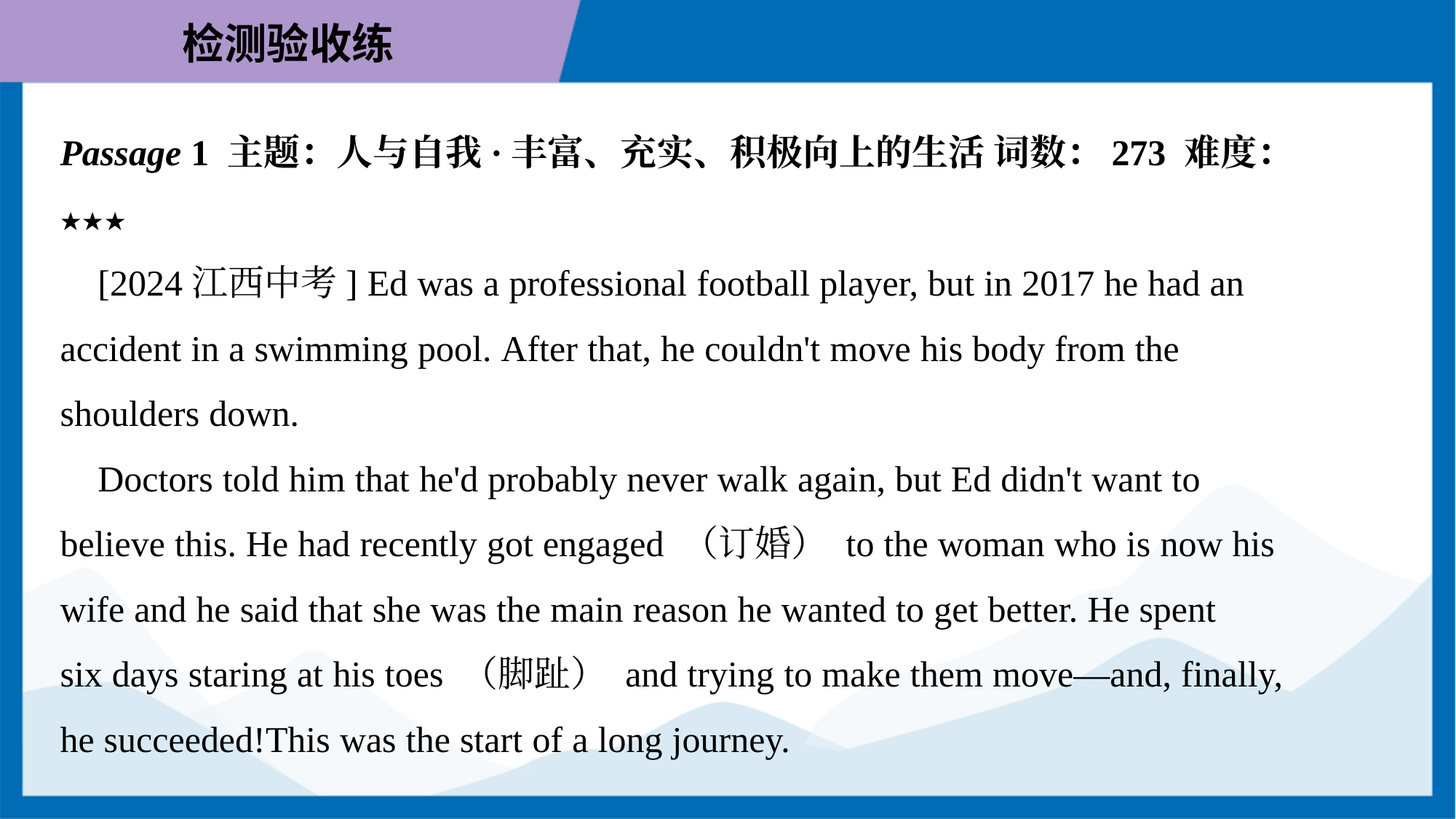

Passage 1 主题：人与自我·丰富、充实、积极向上的生活 词数：273 难度：
★★★
    [2024江西中考] Ed was a professional football player, but in 2017 he had an
accident in a swimming pool. After that, he couldn't move his body from the
shoulders down.
    Doctors told him that he'd probably never walk again, but Ed didn't want to
believe this. He had recently got engaged （订婚） to the woman who is now his
wife and he said that she was the main reason he wanted to get better. He spent
six days staring at his toes （脚趾） and trying to make them move—and, finally,
he succeeded!This was the start of a long journey.